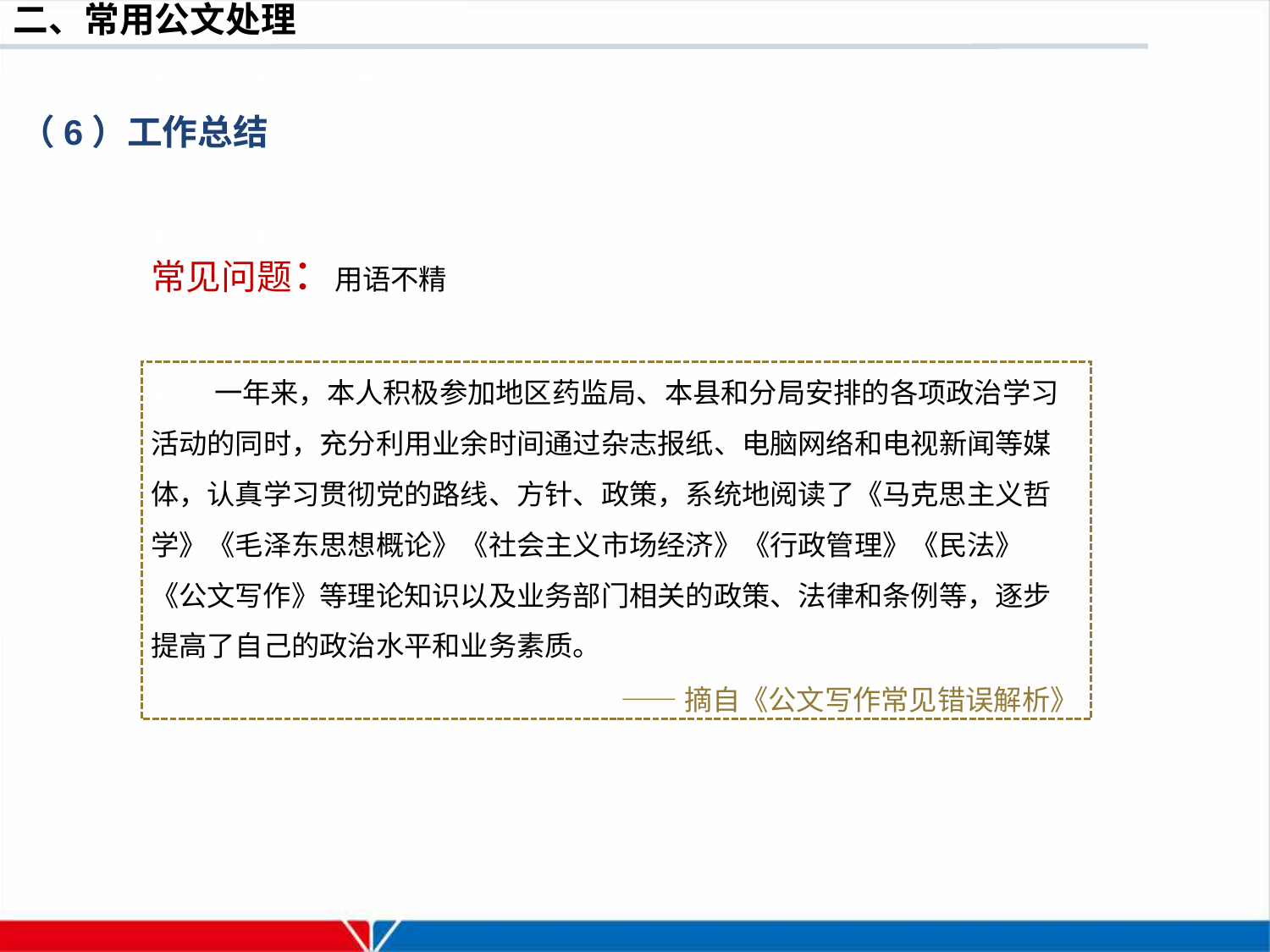

（6）工作总结
常见问题：用语不精
一年来，本人积极参加地区药监局、本县和分局安排的各项政治学习活动的同时，充分利用业余时间通过杂志报纸、电脑网络和电视新闻等媒体，认真学习贯彻党的路线、方针、政策，系统地阅读了《马克思主义哲学》《毛泽东思想概论》《社会主义市场经济》《行政管理》《民法》《公文写作》等理论知识以及业务部门相关的政策、法律和条例等，逐步提高了自己的政治水平和业务素质。

——摘自《公文写作常见错误解析》